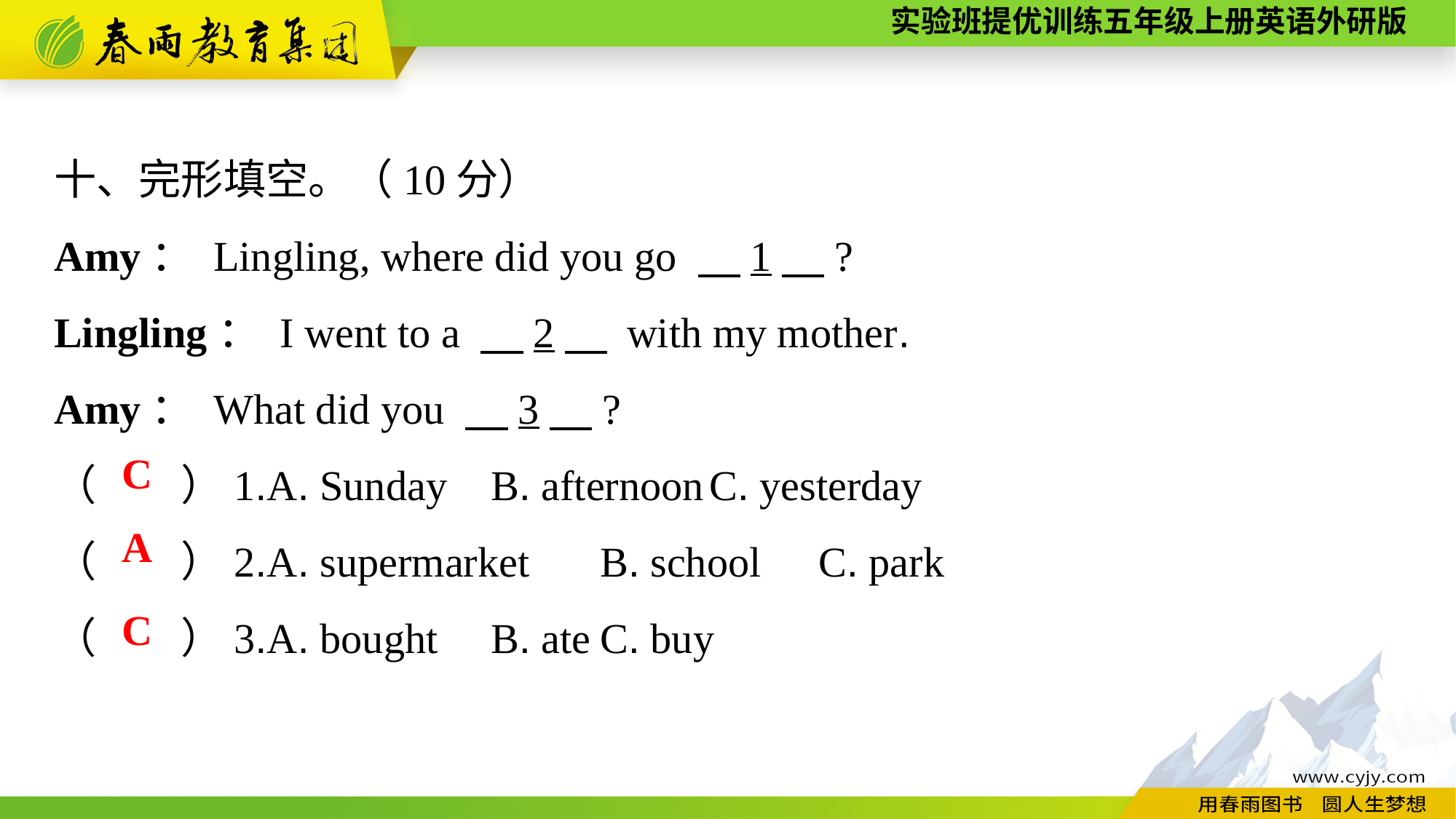

十、完形填空。（10分）
Amy： Lingling, where did you go 　1　?
Lingling： I went to a 　2　 with my mother.
Amy： What did you 　3　?
（　　）1.A. Sunday	B. afternoon	C. yesterday
（　　）2.A. supermarket	B. school	C. park
（　　）3.A. bought	B. ate	C. buy
C
A
C